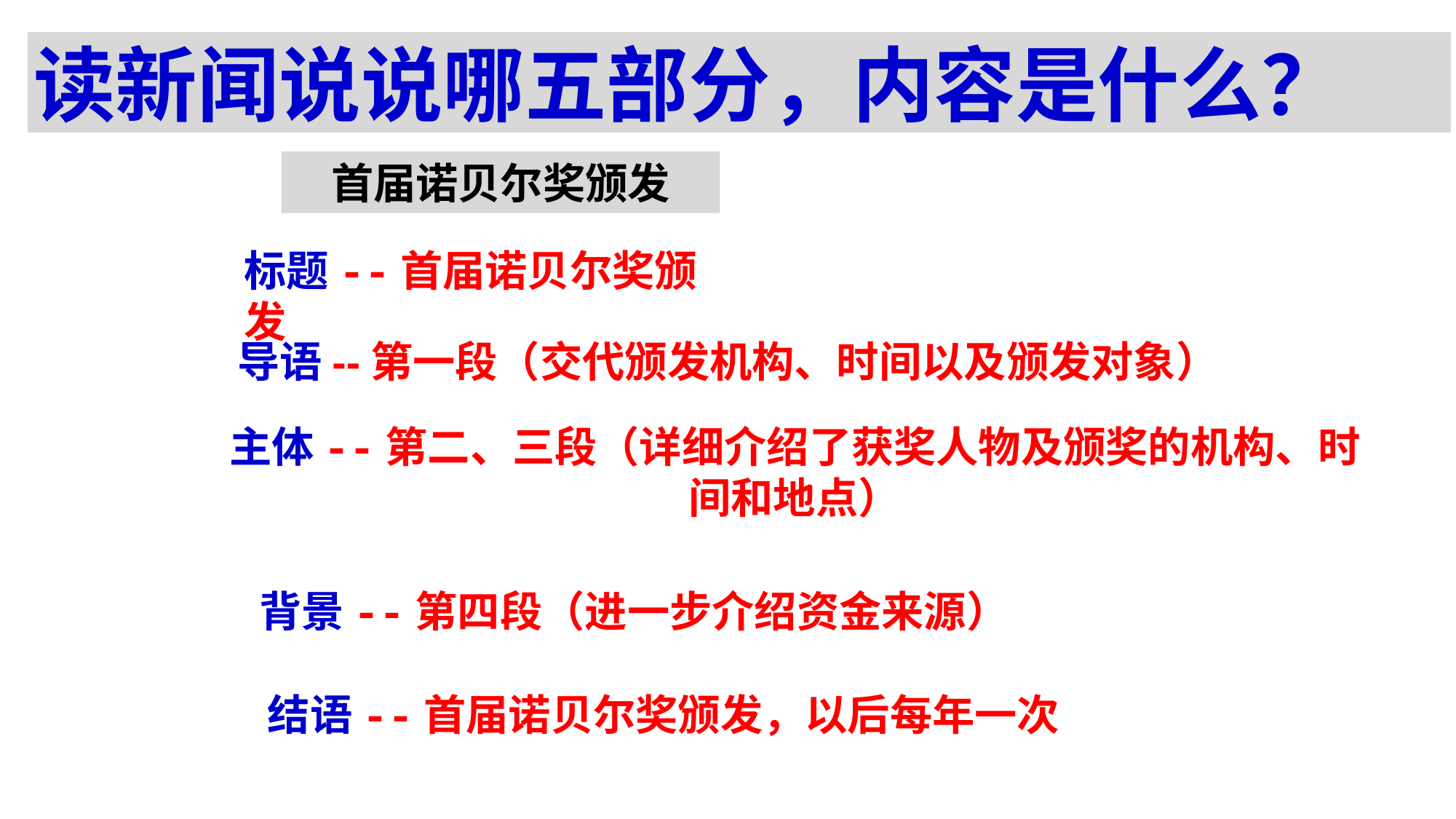

读新闻说说哪五部分，内容是什么？
首届诺贝尔奖颁发
标题
导语
主体
背景
结语

标题--首届诺贝尔奖颁发
导语--第一段（交代颁发机构、时间以及颁发对象）
主体--第二、三段（详细介绍了获奖人物及颁奖的机构、时间和地点）
背景--第四段（进一步介绍资金来源）
结语--首届诺贝尔奖颁发，以后每年一次